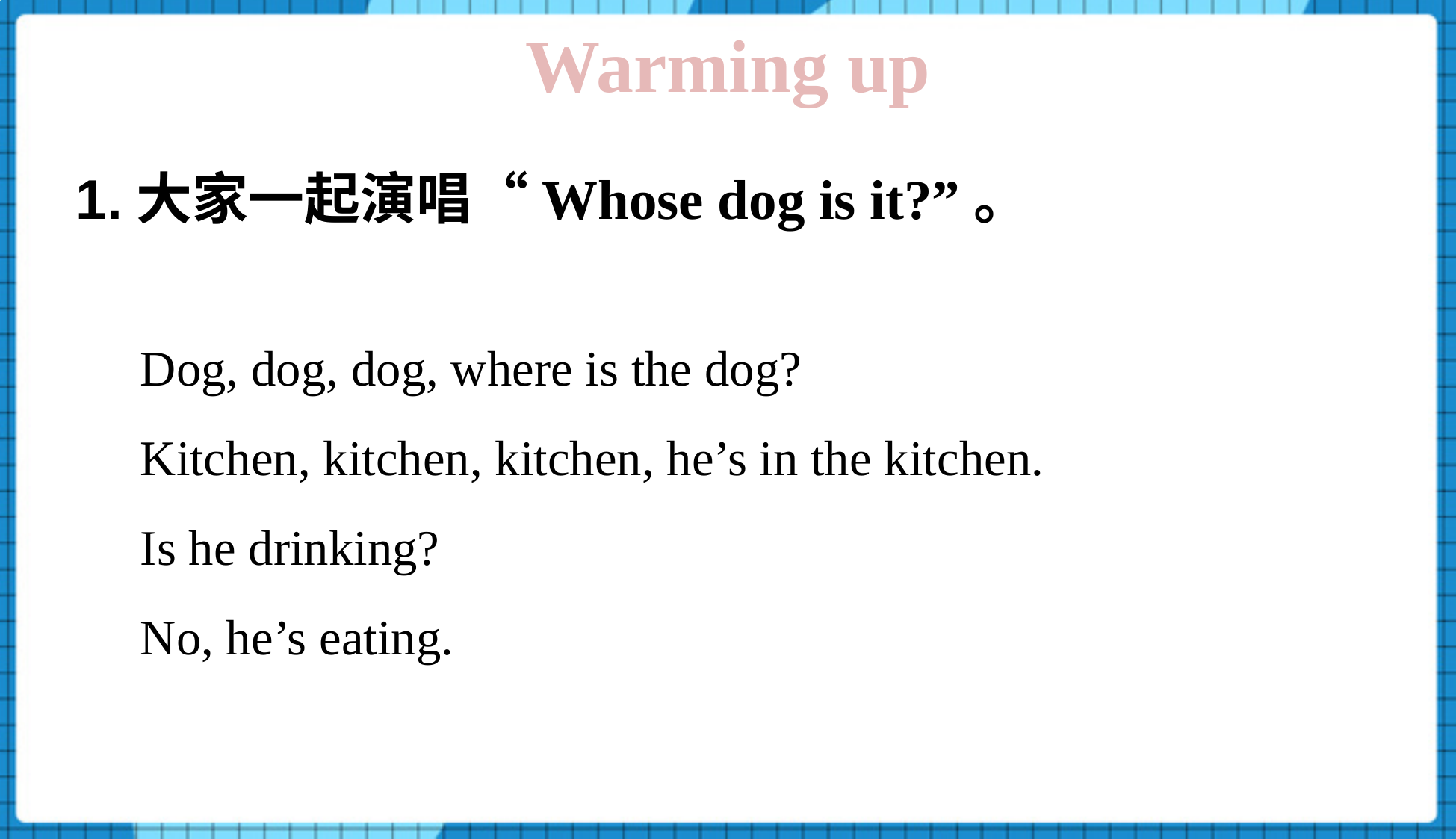

Warming up
1.大家一起演唱“Whose dog is it?”。
Dog, dog, dog, where is the dog?
Kitchen, kitchen, kitchen, he’s in the kitchen.
Is he drinking?
No, he’s eating.